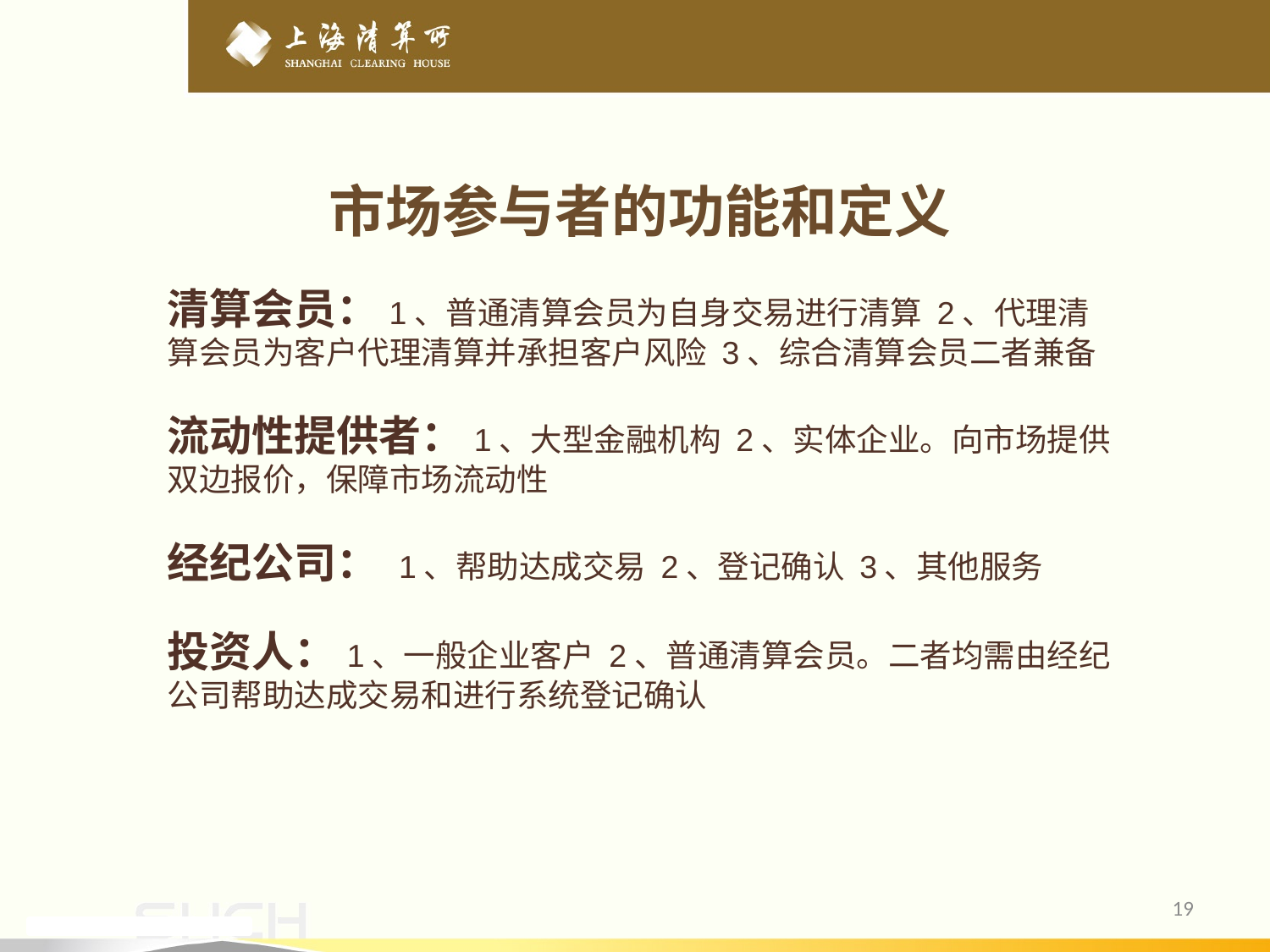

市场参与者的功能和定义

清算会员：1、普通清算会员为自身交易进行清算 2、代理清算会员为客户代理清算并承担客户风险 3、综合清算会员二者兼备

流动性提供者：1、大型金融机构 2、实体企业。向市场提供双边报价，保障市场流动性

经纪公司： 1、帮助达成交易 2、登记确认 3、其他服务

投资人：1、一般企业客户 2、普通清算会员。二者均需由经纪公司帮助达成交易和进行系统登记确认
19